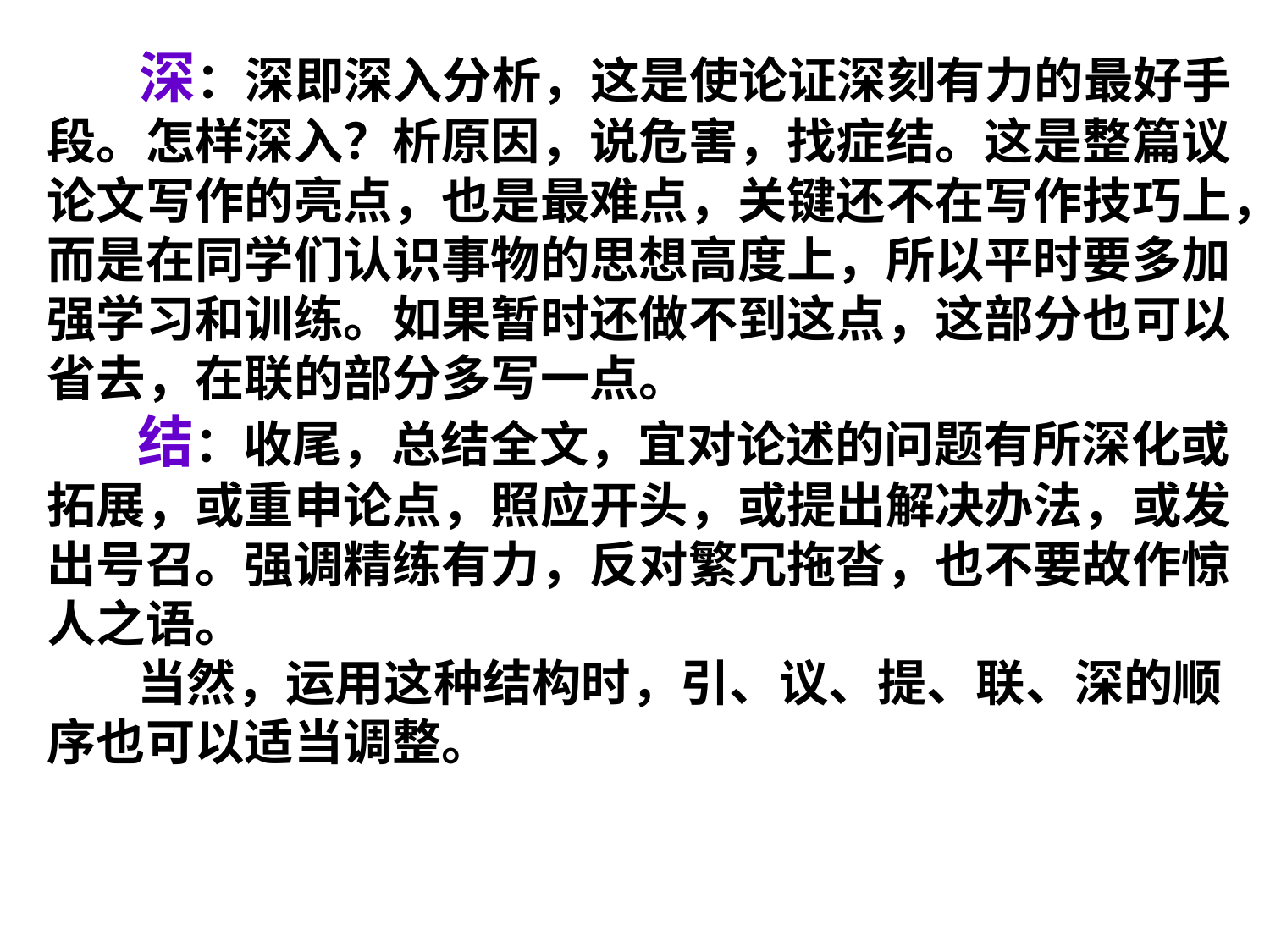

深：深即深入分析，这是使论证深刻有力的最好手段。怎样深入？析原因，说危害，找症结。这是整篇议论文写作的亮点，也是最难点，关键还不在写作技巧上，而是在同学们认识事物的思想高度上，所以平时要多加强学习和训练。如果暂时还做不到这点，这部分也可以省去，在联的部分多写一点。
       结：收尾，总结全文，宜对论述的问题有所深化或拓展，或重申论点，照应开头，或提出解决办法，或发出号召。强调精练有力，反对繁冗拖沓，也不要故作惊人之语。
       当然，运用这种结构时，引、议、提、联、深的顺序也可以适当调整。